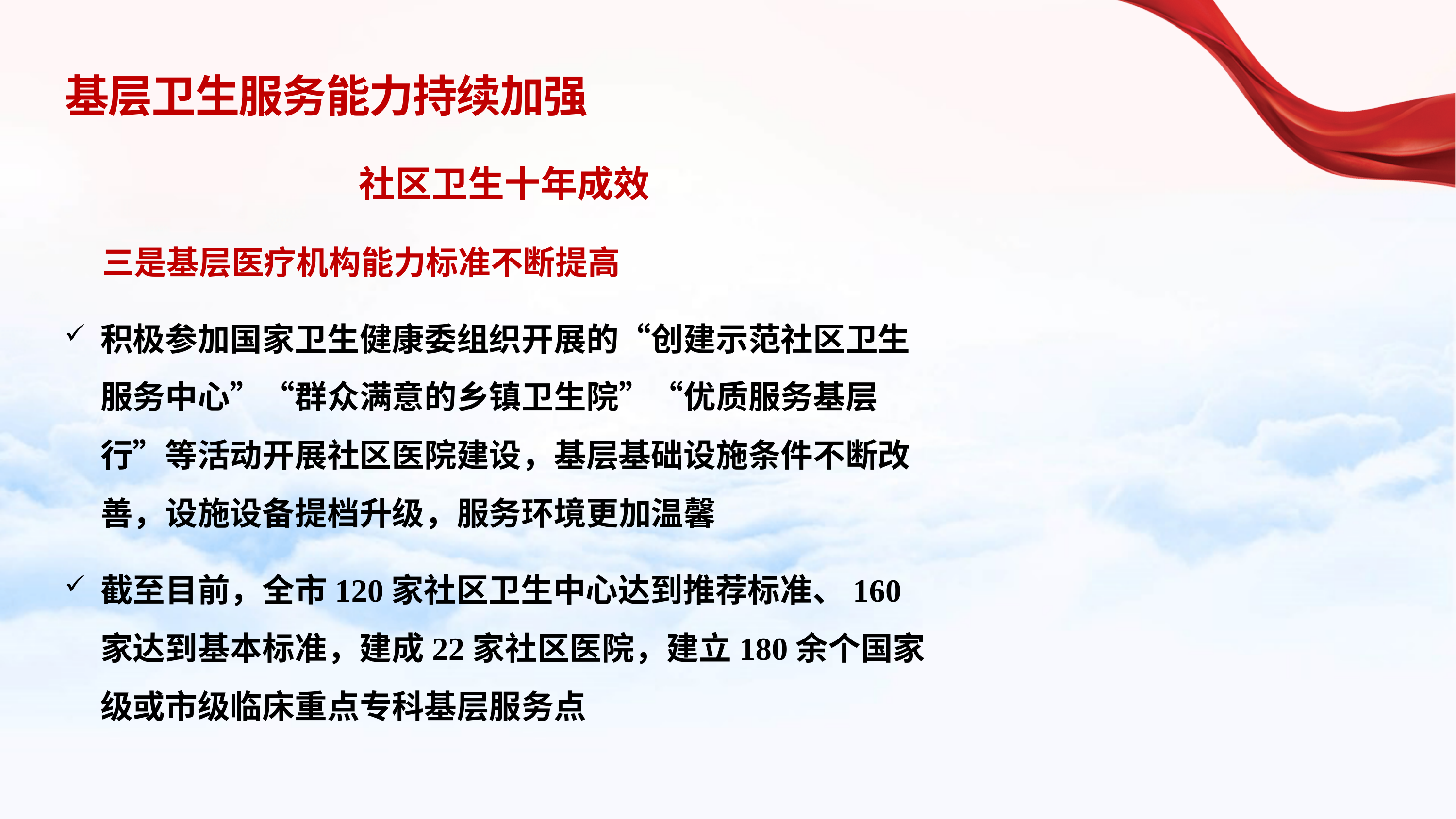

# 基层卫生服务能力持续加强
 社区卫生十年成效
    三是基层医疗机构能力标准不断提高
积极参加国家卫生健康委组织开展的“创建示范社区卫生服务中心”“群众满意的乡镇卫生院”“优质服务基层行”等活动开展社区医院建设，基层基础设施条件不断改善，设施设备提档升级，服务环境更加温馨
截至目前，全市120家社区卫生中心达到推荐标准、160家达到基本标准，建成22家社区医院，建立180余个国家级或市级临床重点专科基层服务点